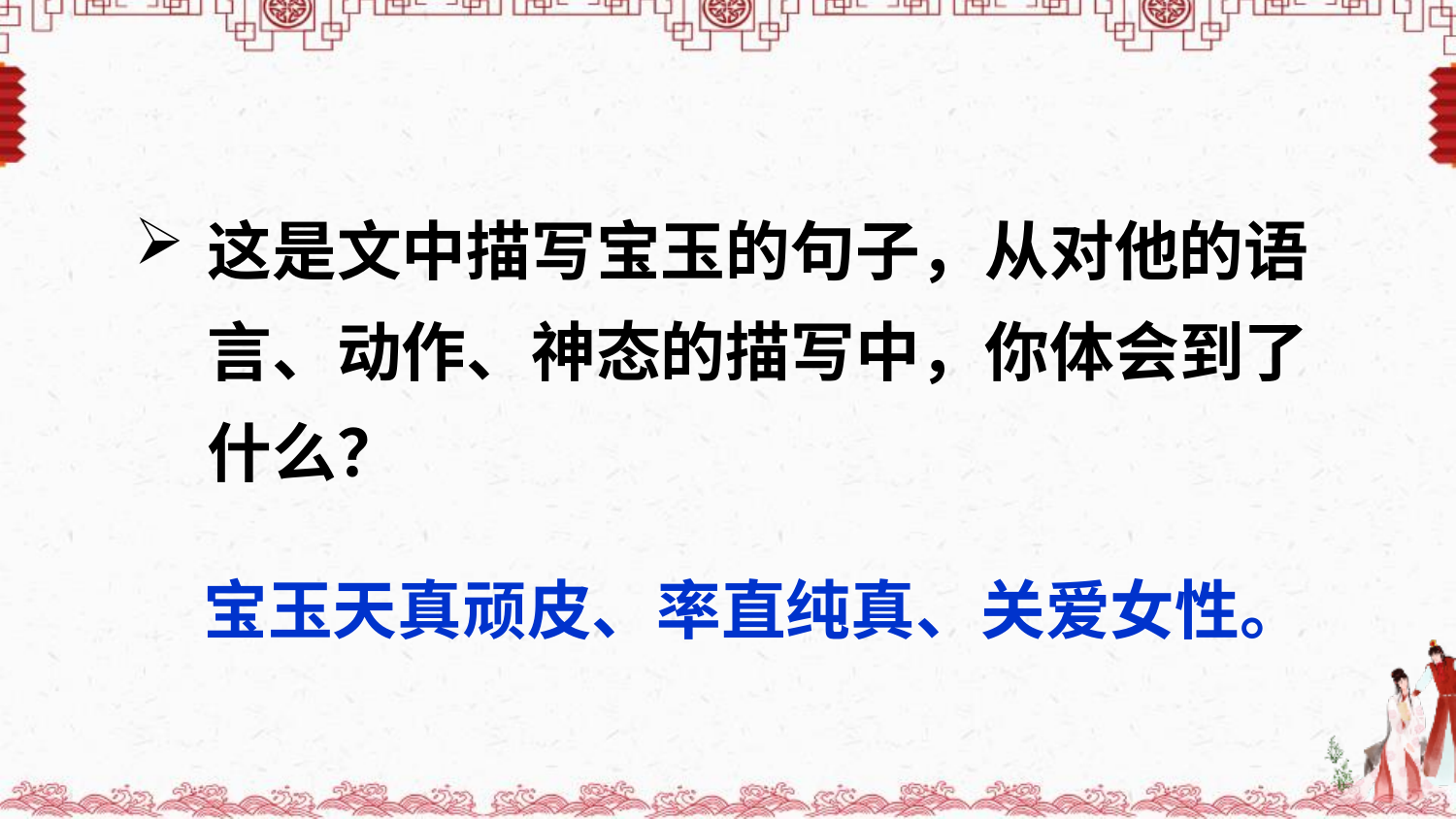

这是文中描写宝玉的句子，从对他的语言、动作、神态的描写中，你体会到了什么？
宝玉天真顽皮、率直纯真、关爱女性。